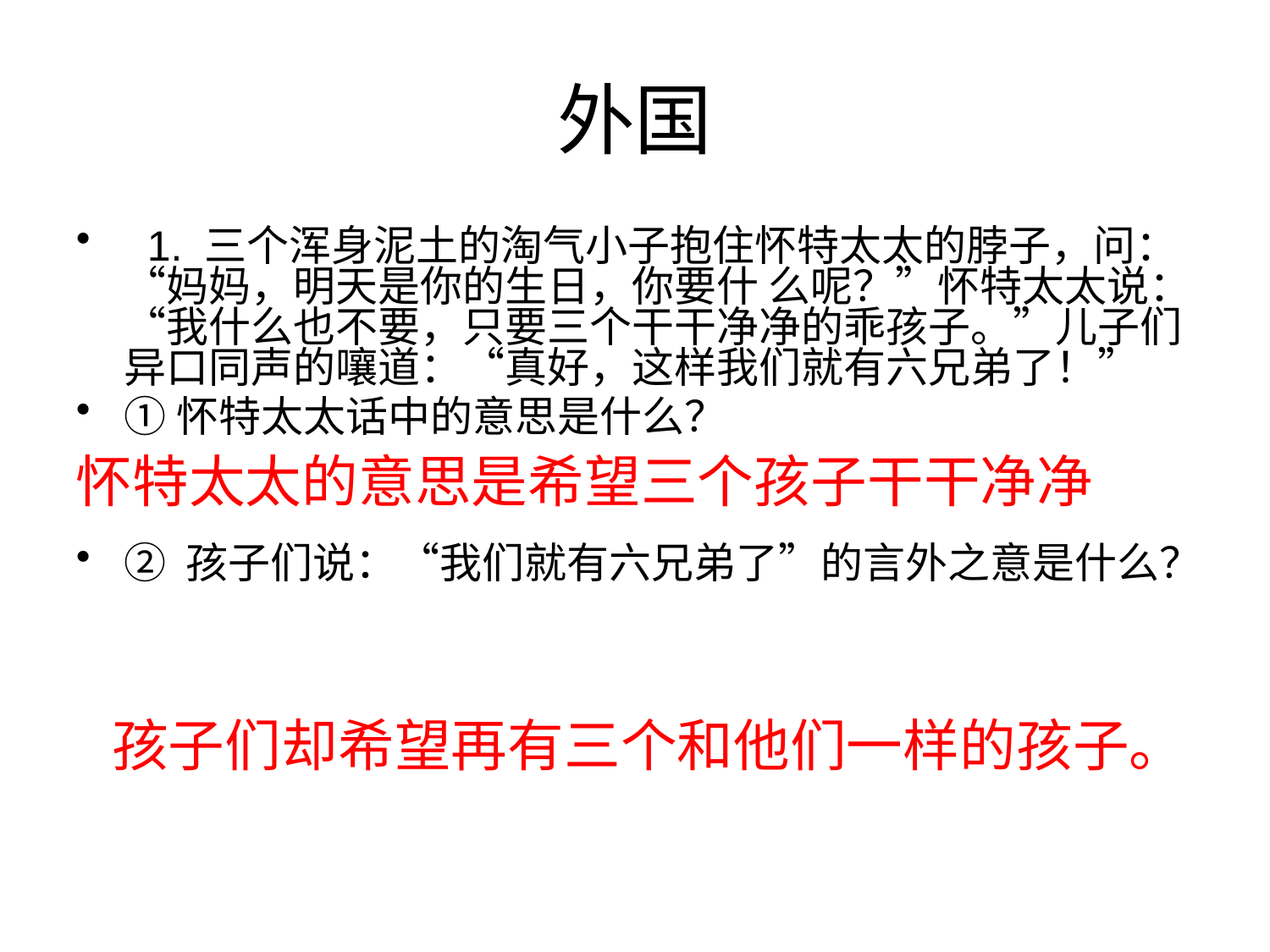

# 外国
  1. 三个浑身泥土的淘气小子抱住怀特太太的脖子，问：“妈妈，明天是你的生日，你要什 么呢？”怀特太太说：“我什么也不要，只要三个干干净净的乖孩子。”儿子们异口同声的嚷道：“真好，这样我们就有六兄弟了！”
①怀特太太话中的意思是什么？

② 孩子们说：“我们就有六兄弟了”的言外之意是什么？

怀特太太的意思是希望三个孩子干干净净
孩子们却希望再有三个和他们一样的孩子。